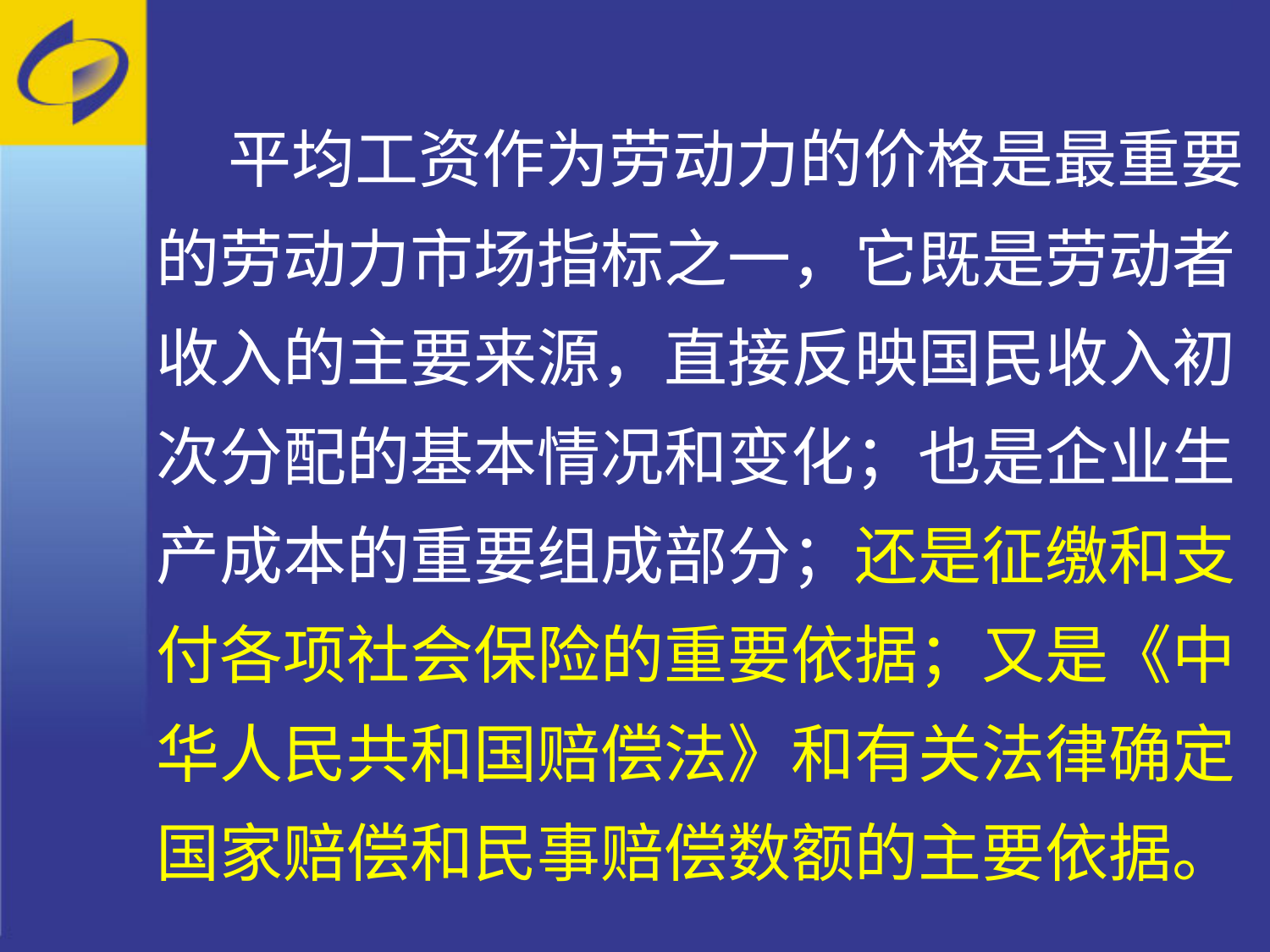

平均工资作为劳动力的价格是最重要的劳动力市场指标之一，它既是劳动者收入的主要来源，直接反映国民收入初次分配的基本情况和变化；也是企业生产成本的重要组成部分；还是征缴和支付各项社会保险的重要依据；又是《中华人民共和国赔偿法》和有关法律确定国家赔偿和民事赔偿数额的主要依据。